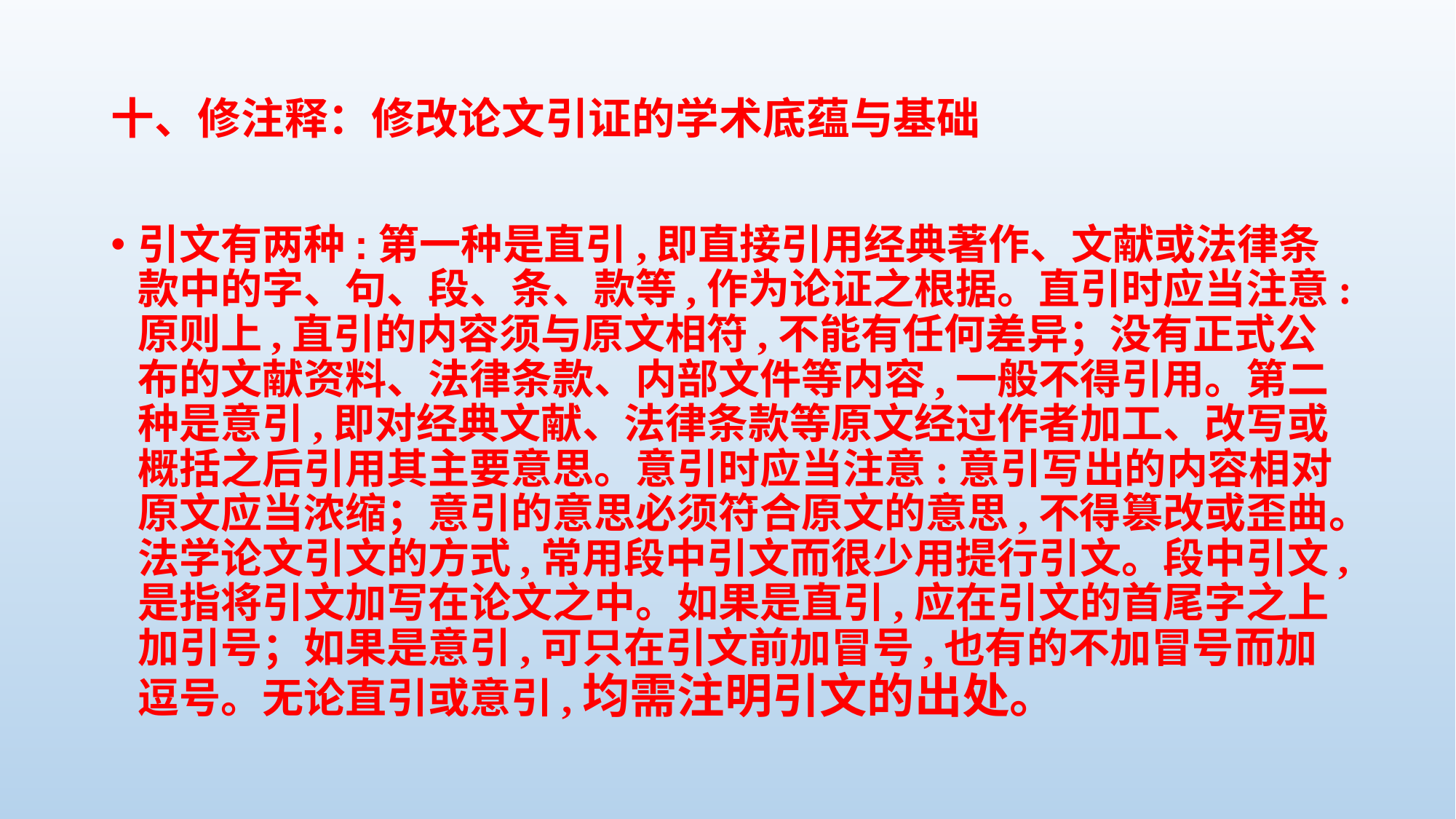

# 十、修注释：修改论文引证的学术底蕴与基础
引文有两种:第一种是直引,即直接引用经典著作、文献或法律条款中的字、句、段、条、款等,作为论证之根据。直引时应当注意:原则上,直引的内容须与原文相符,不能有任何差异；没有正式公布的文献资料、法律条款、内部文件等内容,一般不得引用。第二种是意引,即对经典文献、法律条款等原文经过作者加工、改写或概括之后引用其主要意思。意引时应当注意:意引写出的内容相对原文应当浓缩；意引的意思必须符合原文的意思,不得篡改或歪曲。法学论文引文的方式,常用段中引文而很少用提行引文。段中引文,是指将引文加写在论文之中。如果是直引,应在引文的首尾字之上加引号；如果是意引,可只在引文前加冒号,也有的不加冒号而加逗号。无论直引或意引,均需注明引文的出处。